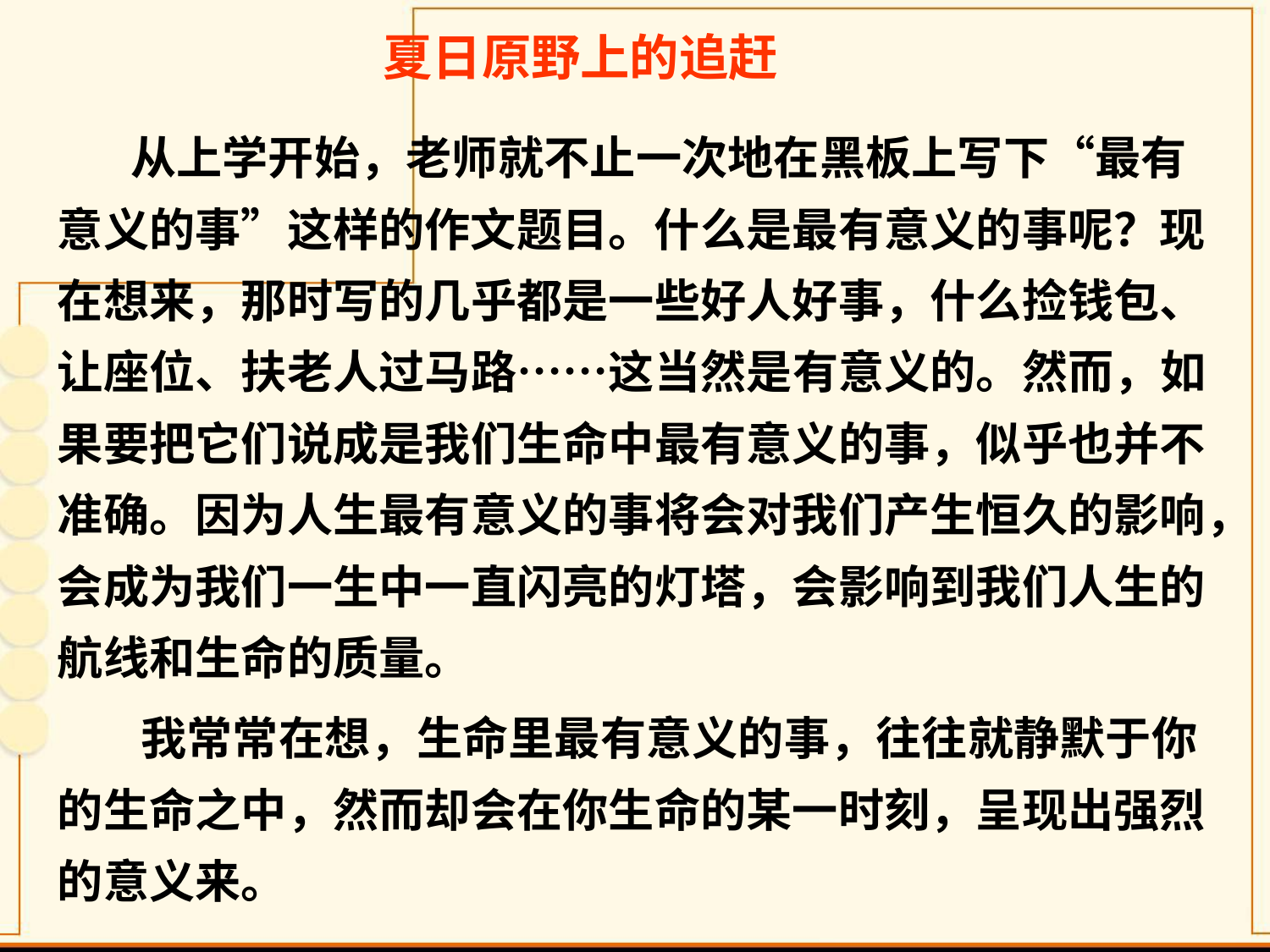

# 夏日原野上的追赶
      从上学开始，老师就不止一次地在黑板上写下“最有意义的事”这样的作文题目。什么是最有意义的事呢？现在想来，那时写的几乎都是一些好人好事，什么捡钱包、让座位、扶老人过马路……这当然是有意义的。然而，如果要把它们说成是我们生命中最有意义的事，似乎也并不准确。因为人生最有意义的事将会对我们产生恒久的影响，会成为我们一生中一直闪亮的灯塔，会影响到我们人生的航线和生命的质量。
       我常常在想，生命里最有意义的事，往往就静默于你的生命之中，然而却会在你生命的某一时刻，呈现出强烈的意义来。